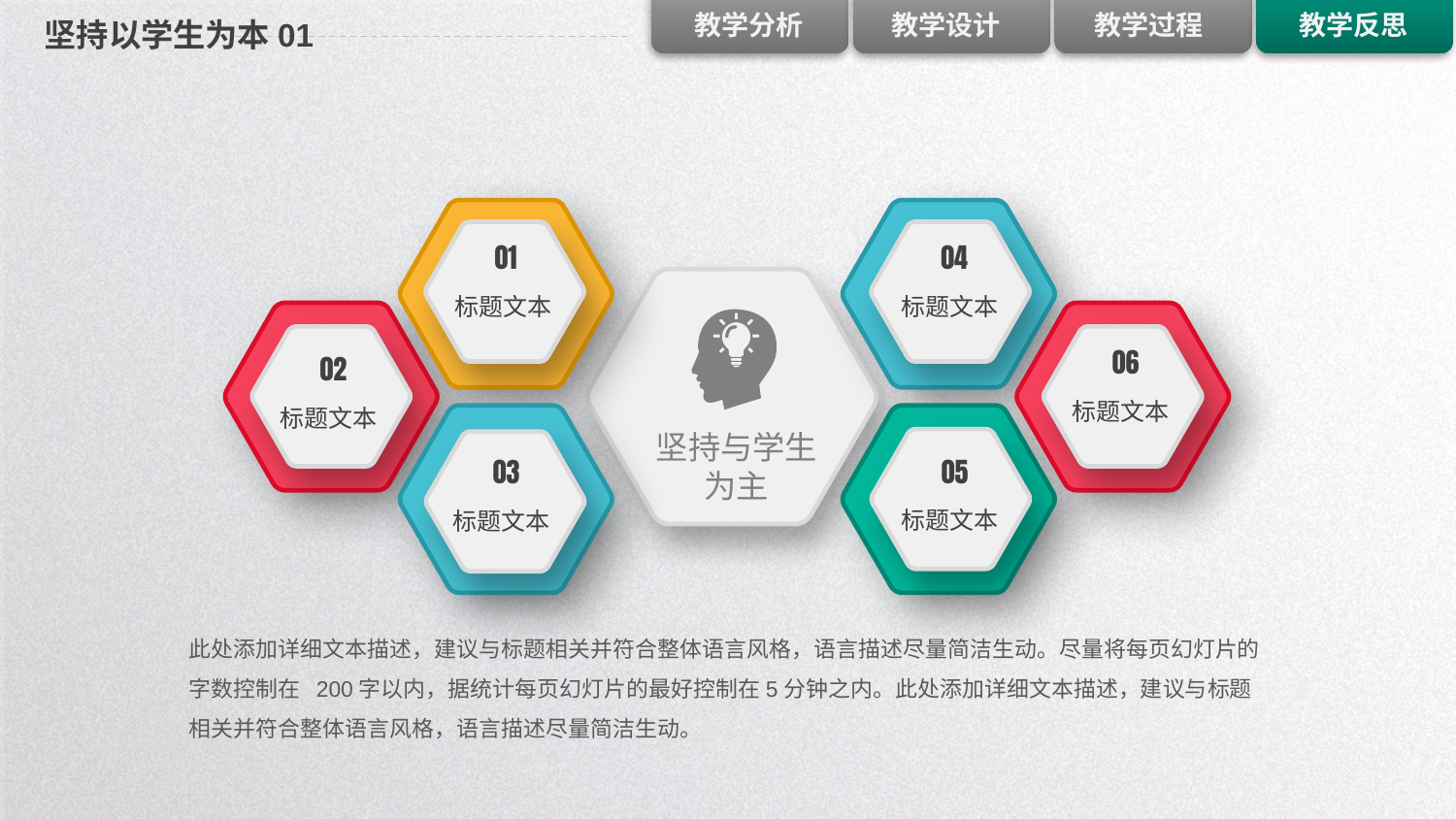

# 坚持以学生为本01

01
标题文本

04
标题文本

02
标题文本

06
标题文本

03
标题文本

05
标题文本
坚持与学生
为主
此处添加详细文本描述，建议与标题相关并符合整体语言风格，语言描述尽量简洁生动。尽量将每页幻灯片的字数控制在  200字以内，据统计每页幻灯片的最好控制在5分钟之内。此处添加详细文本描述，建议与标题相关并符合整体语言风格，语言描述尽量简洁生动。